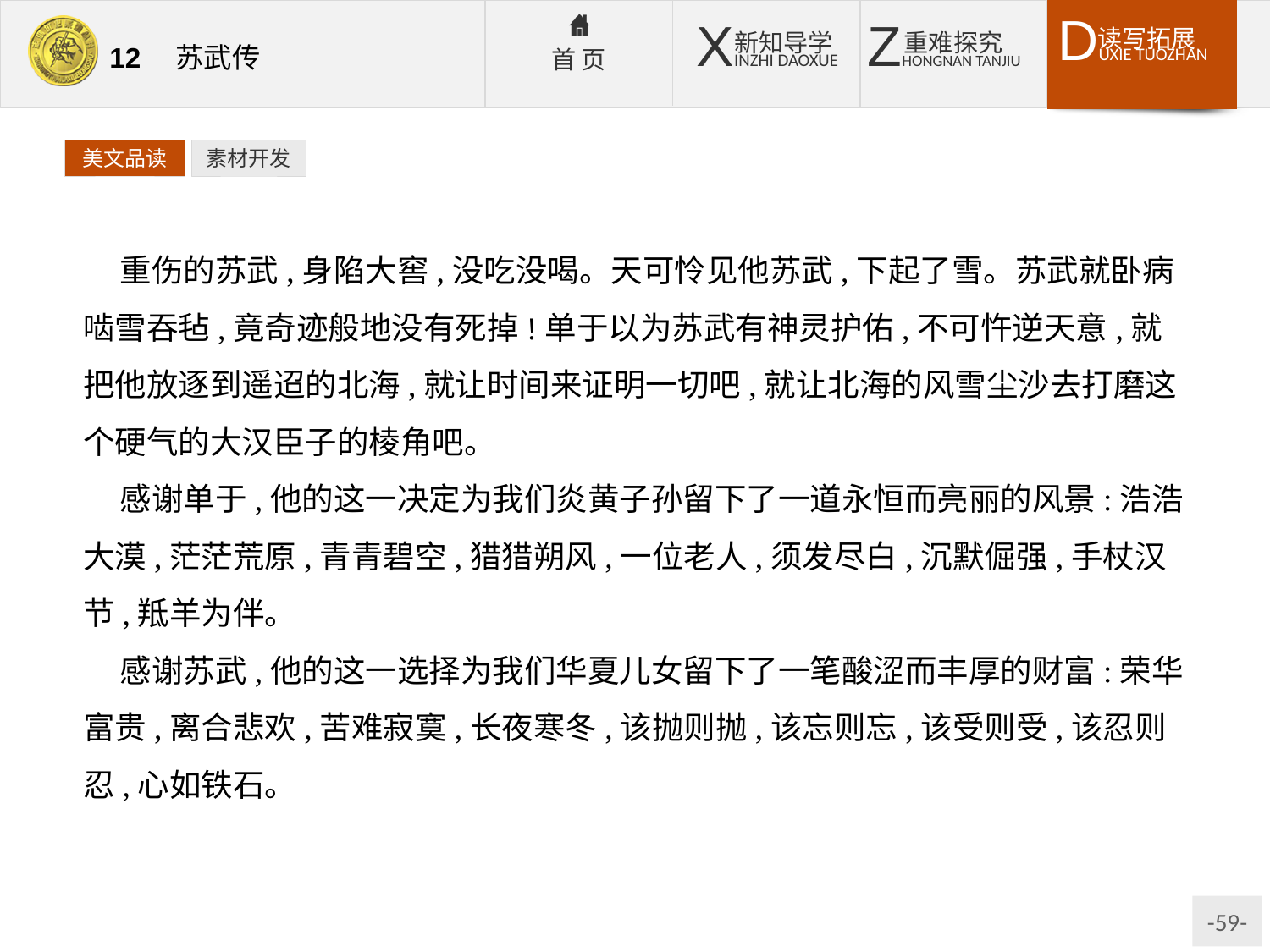

美文品读
素材开发
重伤的苏武,身陷大窖,没吃没喝。天可怜见他苏武,下起了雪。苏武就卧病啮雪吞毡,竟奇迹般地没有死掉!单于以为苏武有神灵护佑,不可忤逆天意,就把他放逐到遥迢的北海,就让时间来证明一切吧,就让北海的风雪尘沙去打磨这个硬气的大汉臣子的棱角吧。
感谢单于,他的这一决定为我们炎黄子孙留下了一道永恒而亮丽的风景:浩浩大漠,茫茫荒原,青青碧空,猎猎朔风,一位老人,须发尽白,沉默倔强,手杖汉节,羝羊为伴。
感谢苏武,他的这一选择为我们华夏儿女留下了一笔酸涩而丰厚的财富:荣华富贵,离合悲欢,苦难寂寞,长夜寒冬,该抛则抛,该忘则忘,该受则受,该忍则忍,心如铁石。